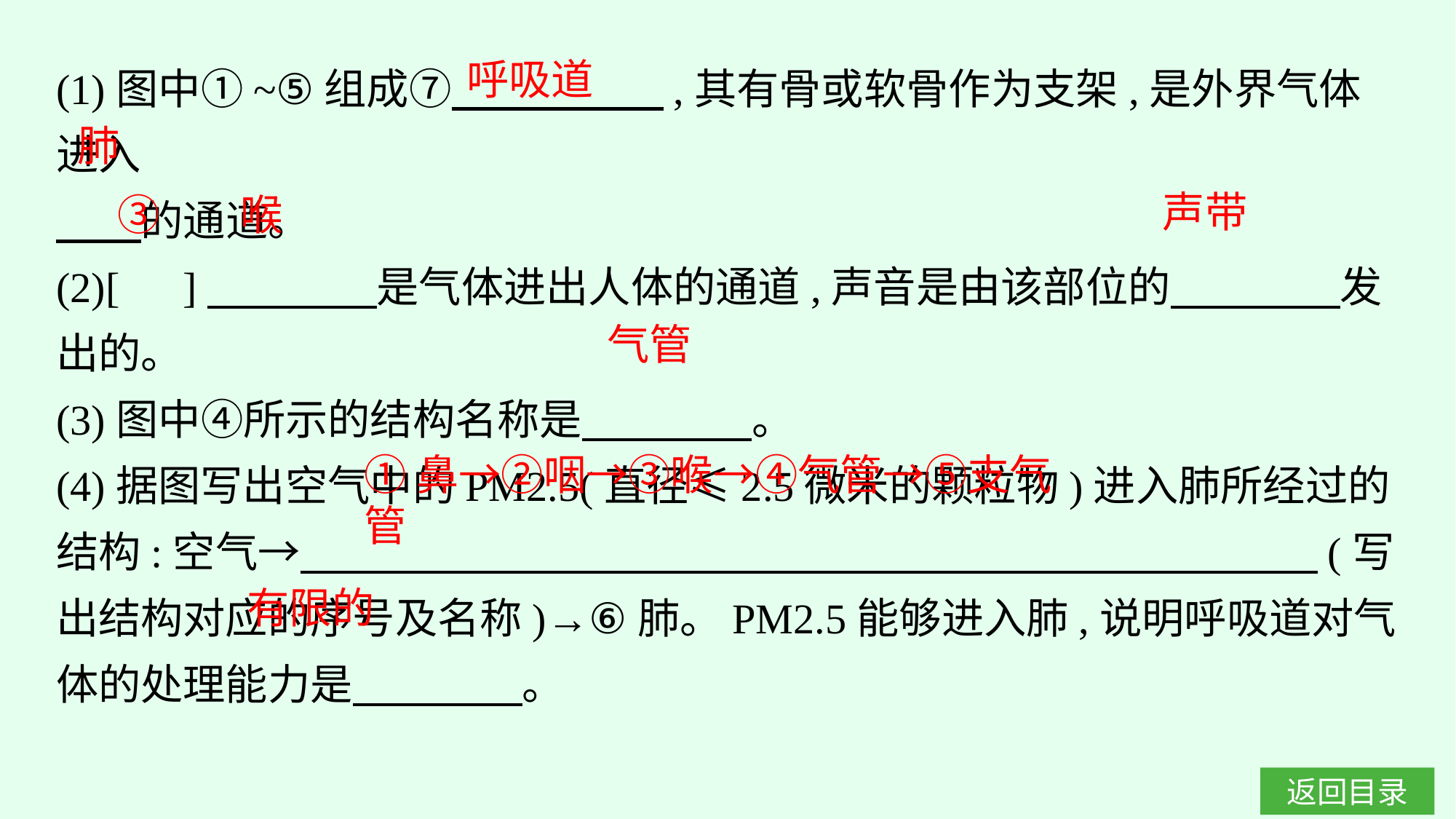

(1)图中①~⑤组成⑦　　　　　,其有骨或软骨作为支架,是外界气体进入
　　的通道。
(2)[　]　　　　是气体进出人体的通道,声音是由该部位的　　　　发出的。
(3)图中④所示的结构名称是　　　　。
(4)据图写出空气中的PM2.5(直径≤2.5微米的颗粒物)进入肺所经过的结构:空气→　　　　　　　　　　　　　　　　　　　　　　　　(写出结构对应的序号及名称)→⑥肺。PM2.5能够进入肺,说明呼吸道对气体的处理能力是　　　　。
呼吸道
肺
声带
③　   喉
气管
①鼻→②咽→③喉→④气管→⑤支气管
有限的